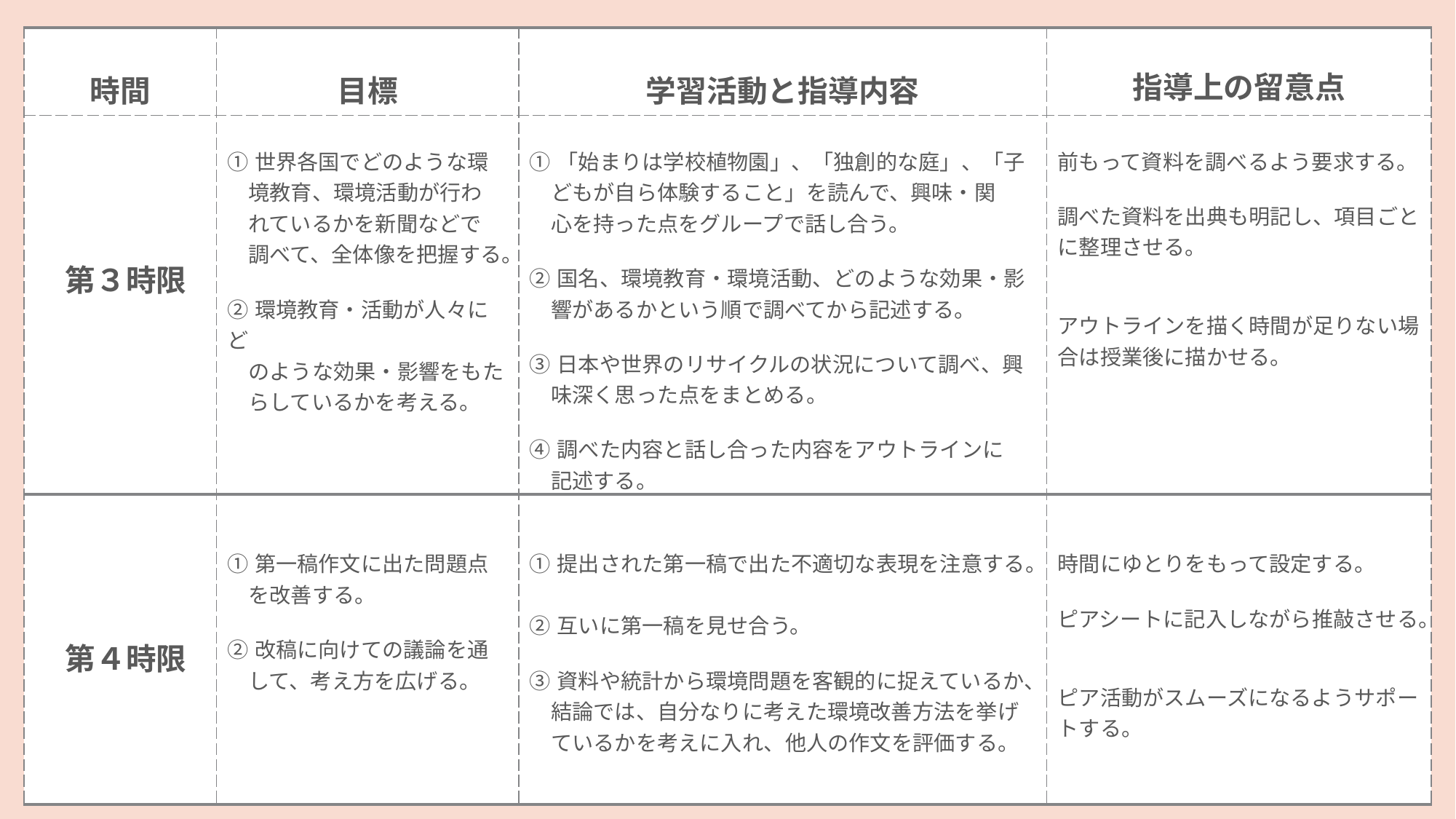

| 時間 | 目標 | 学習活動と指導内容 | 指導上の留意点 |
| --- | --- | --- | --- |
| 第３時限 | ①世界各国でどのような環 　境教育、環境活動が行わ 　れているかを新聞などで 　調べて、全体像を把握する。 ②環境教育・活動が人々にど 　のような効果・影響をもた 　らしているかを考える。 | ①「始まりは学校植物園」、「独創的な庭」、「子 　どもが自ら体験すること」を読んで、興味・関 　心を持った点をグループで話し合う。 ②国名、環境教育・環境活動、どのような効果・影 　響があるかという順で調べてから記述する。 ③日本や世界のリサイクルの状況について調べ、興 　味深く思った点をまとめる。 ④調べた内容と話し合った内容をアウトラインに 　記述する。 | 前もって資料を調べるよう要求する。 調べた資料を出典も明記し、項目ごとに整理させる。 アウトラインを描く時間が足りない場合は授業後に描かせる。 |
| 第４時限 | ①第一稿作文に出た問題点 　を改善する。 ②改稿に向けての議論を通 　して、考え方を広げる。 | ①提出された第一稿で出た不適切な表現を注意する。 　 ②互いに第一稿を見せ合う。 ③資料や統計から環境問題を客観的に捉えているか、 　結論では、自分なりに考えた環境改善方法を挙げ 　ているかを考えに入れ、他人の作文を評価する。 | 時間にゆとりをもって設定する。 ピアシートに記入しながら推敲させる。 ピア活動がスムーズになるようサポートする。 |